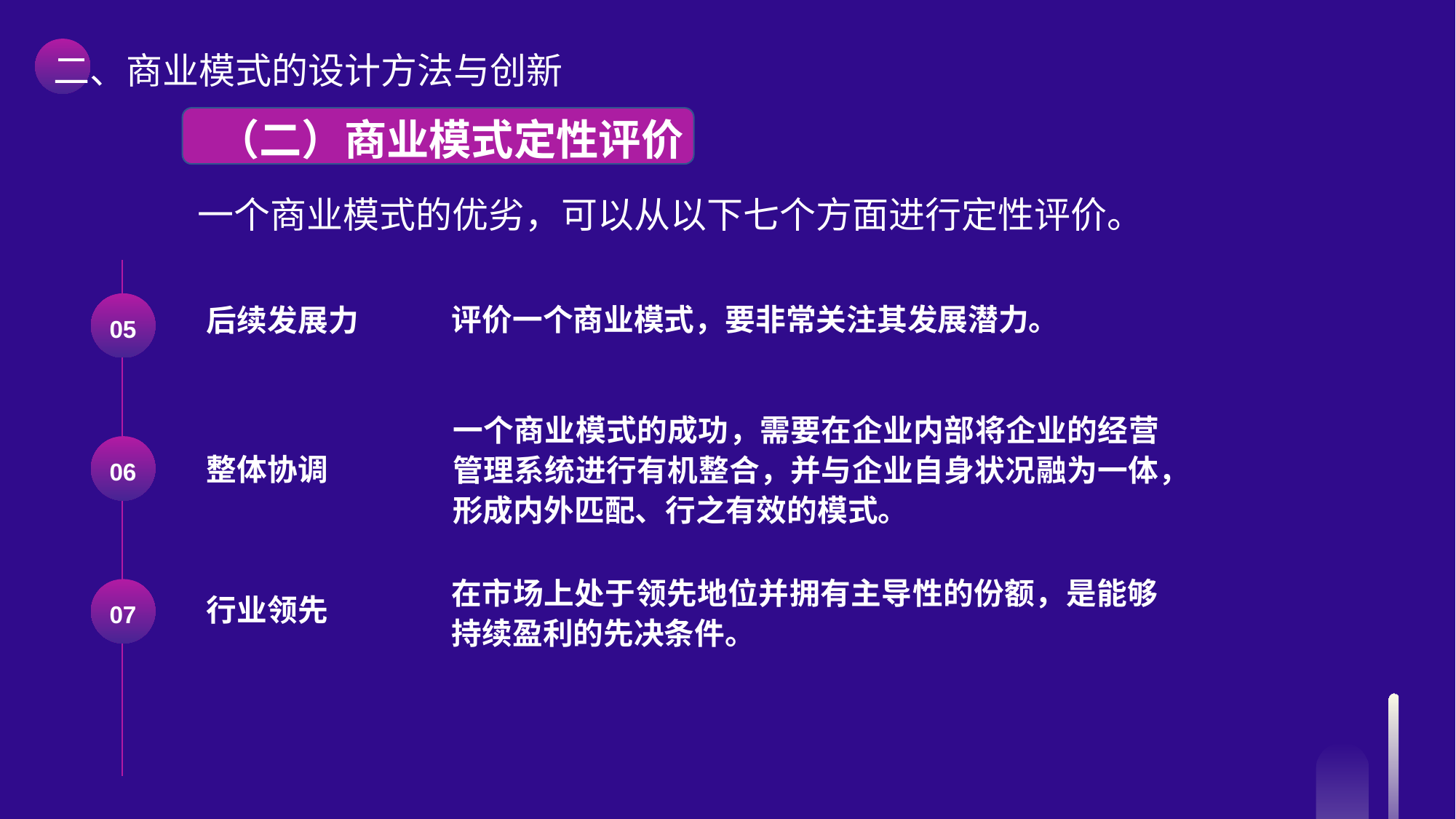

二、商业模式的设计方法与创新

 （二）商业模式定性评价
一个商业模式的优劣，可以从以下七个方面进行定性评价。
评价一个商业模式，要非常关注其发展潜力。
05
后续发展力
一个商业模式的成功，需要在企业内部将企业的经营管理系统进行有机整合，并与企业自身状况融为一体，形成内外匹配、行之有效的模式。
06
整体协调
在市场上处于领先地位并拥有主导性的份额，是能够持续盈利的先决条件。
07
行业领先